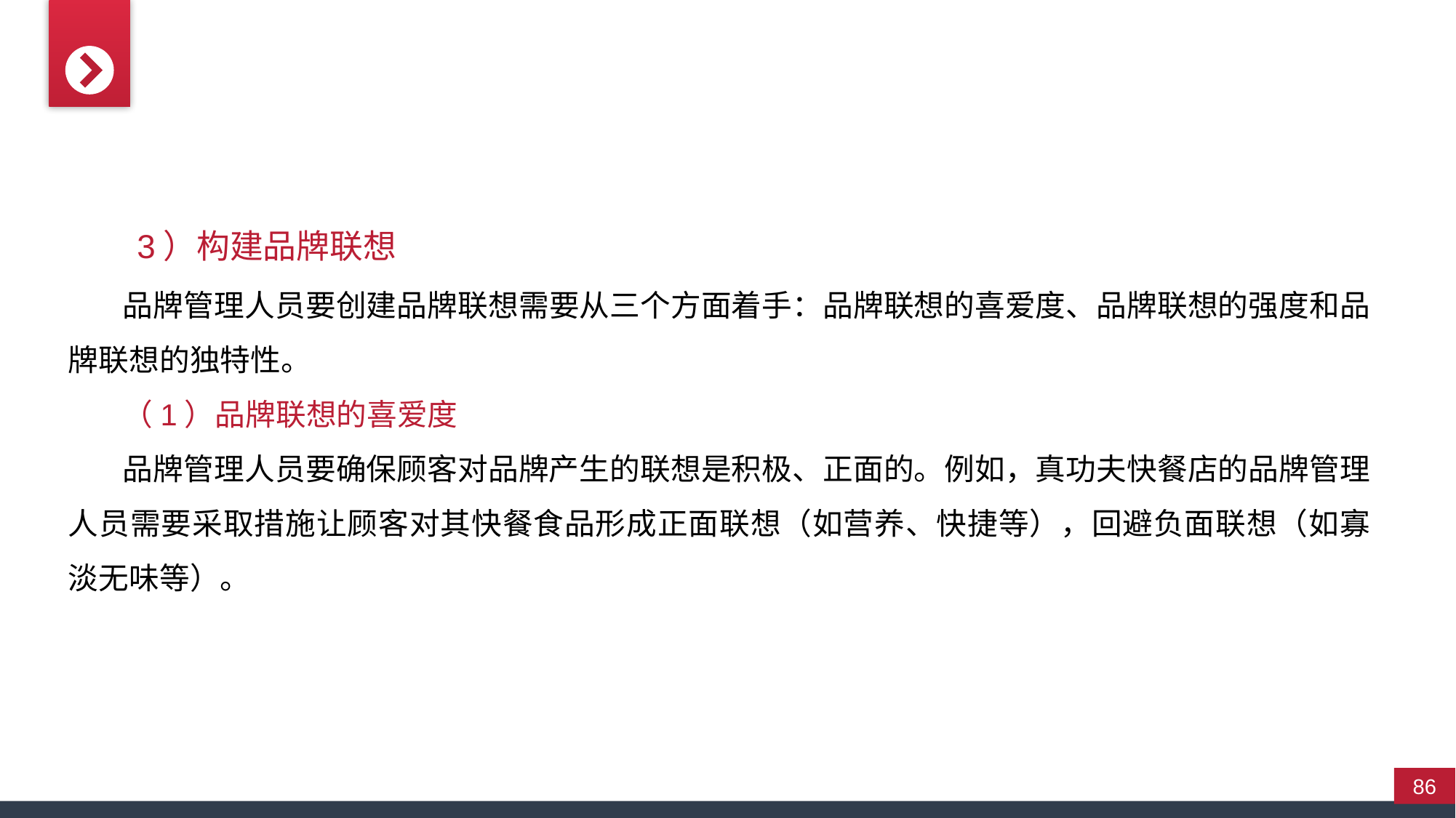

3）构建品牌联想
品牌管理人员要创建品牌联想需要从三个方面着手：品牌联想的喜爱度、品牌联想的强度和品牌联想的独特性。
（1）品牌联想的喜爱度
品牌管理人员要确保顾客对品牌产生的联想是积极、正面的。例如，真功夫快餐店的品牌管理人员需要采取措施让顾客对其快餐食品形成正面联想（如营养、快捷等），回避负面联想（如寡淡无味等）。